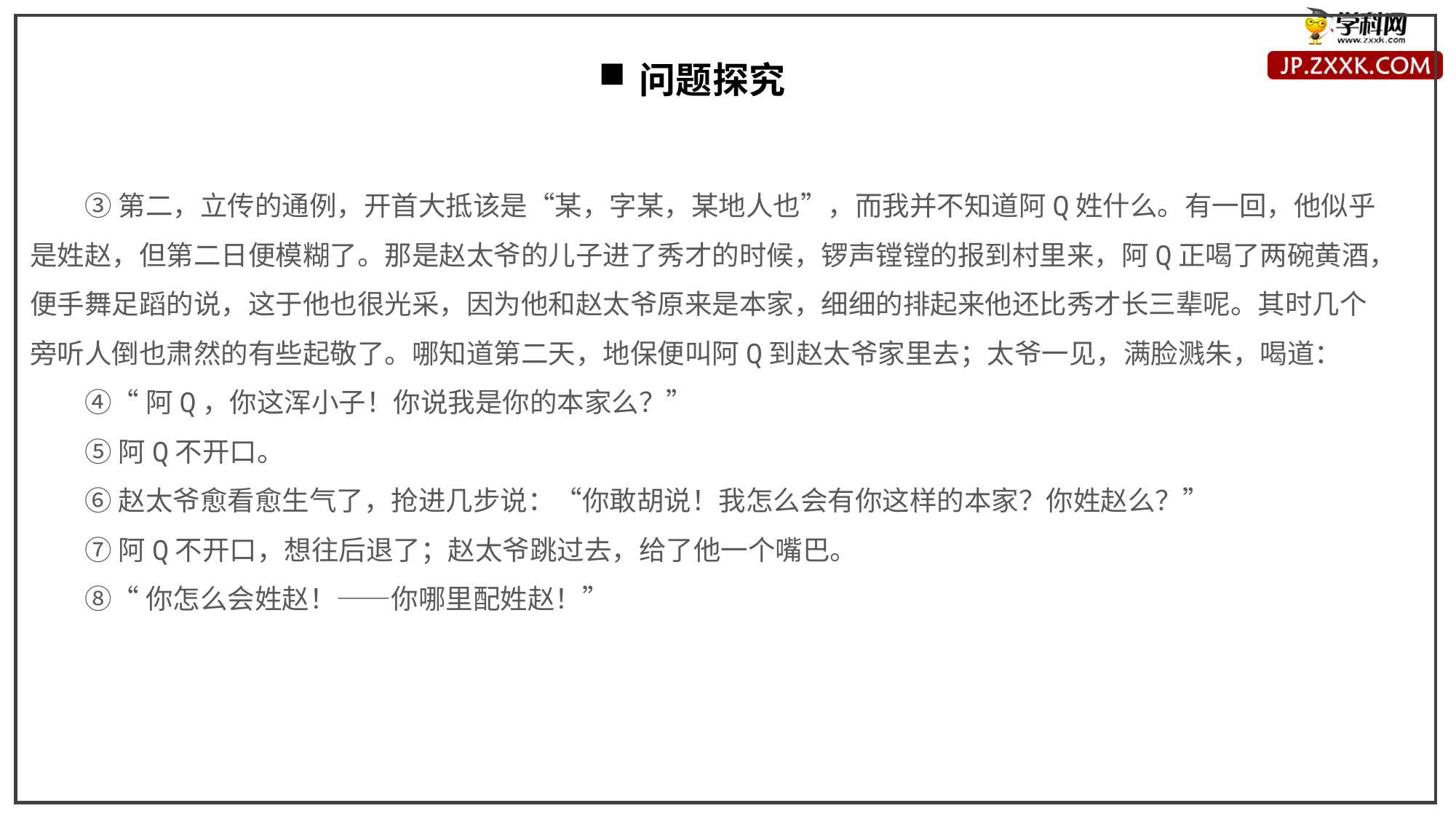

问题探究
③第二，立传的通例，开首大抵该是“某，字某，某地人也”，而我并不知道阿Q姓什么。有一回，他似乎是姓赵，但第二日便模糊了。那是赵太爷的儿子进了秀才的时候，锣声镗镗的报到村里来，阿Q正喝了两碗黄酒，便手舞足蹈的说，这于他也很光采，因为他和赵太爷原来是本家，细细的排起来他还比秀才长三辈呢。其时几个旁听人倒也肃然的有些起敬了。哪知道第二天，地保便叫阿Q到赵太爷家里去；太爷一见，满脸溅朱，喝道：
④“阿Q，你这浑小子！你说我是你的本家么？”
⑤阿Q不开口。
⑥赵太爷愈看愈生气了，抢进几步说：“你敢胡说！我怎么会有你这样的本家？你姓赵么？”
⑦阿Q不开口，想往后退了；赵太爷跳过去，给了他一个嘴巴。
⑧“你怎么会姓赵！——你哪里配姓赵！”